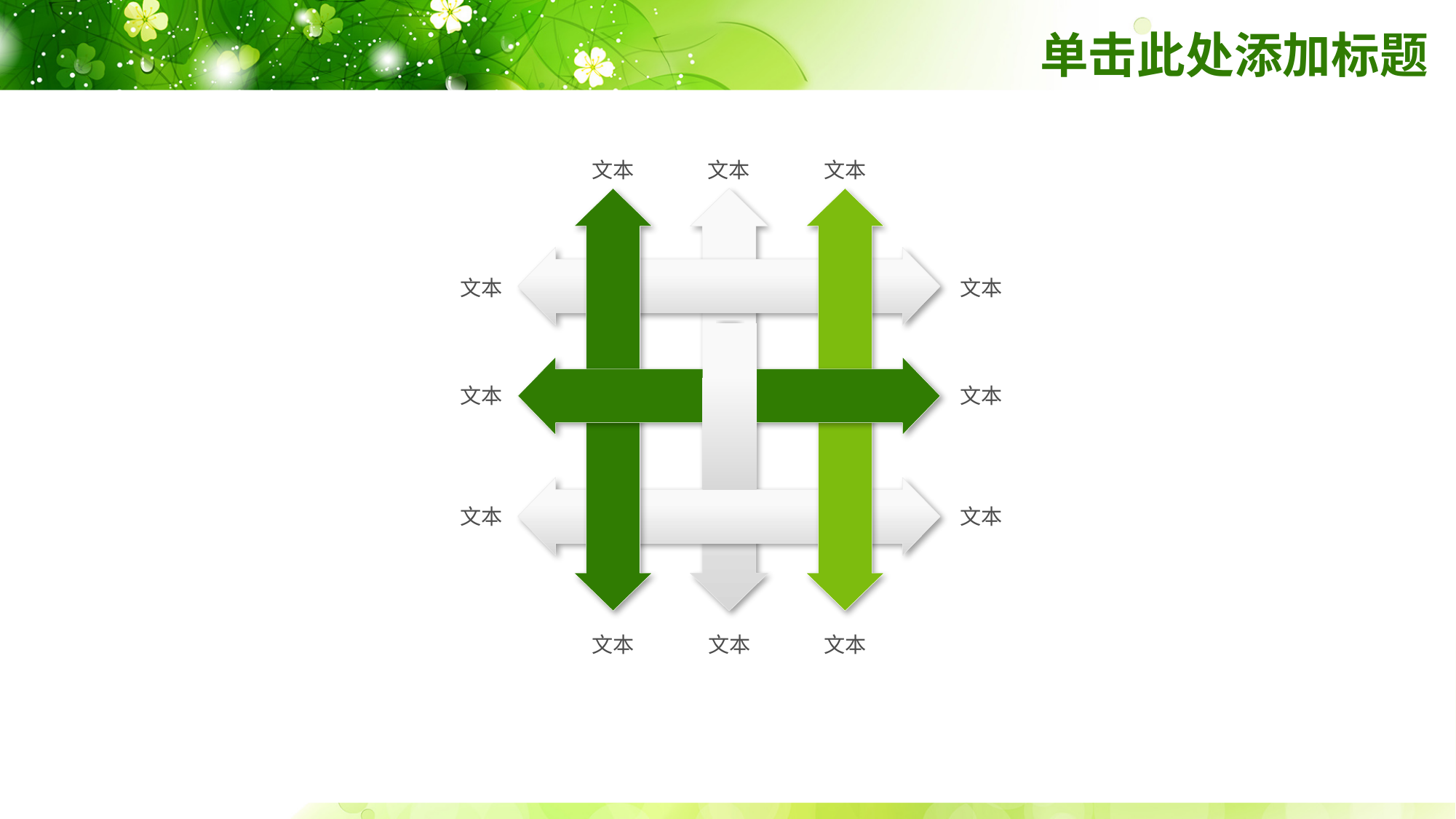

# 单击此处添加标题
文本
文本
文本

文本
文本

文本
文本

文本
文本
文本
文本
文本